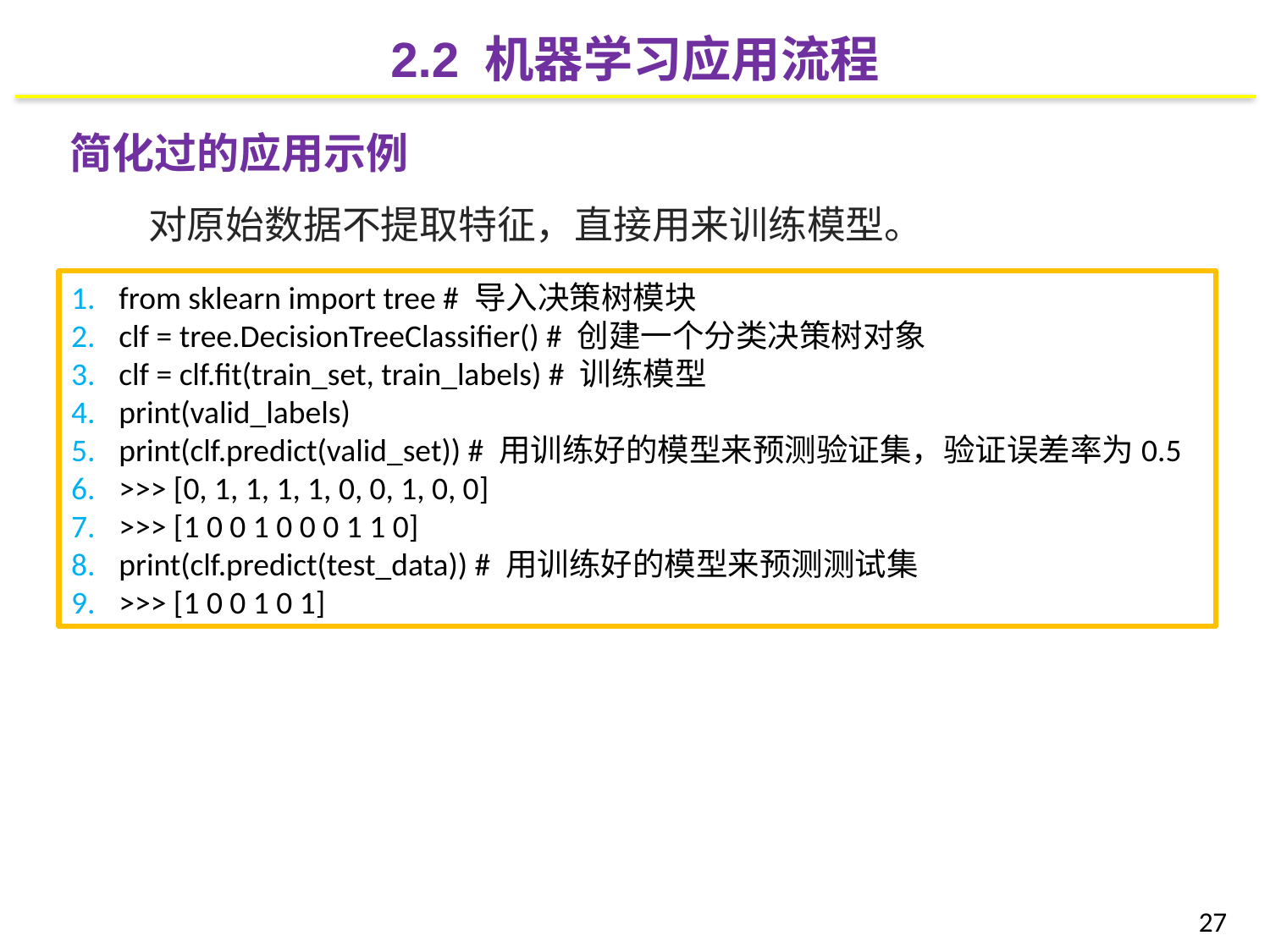

2.2 机器学习应用流程
简化过的应用示例
        对原始数据不提取特征，直接用来训练模型。
from sklearn import tree # 导入决策树模块
clf = tree.DecisionTreeClassifier() # 创建一个分类决策树对象
clf = clf.fit(train_set, train_labels) # 训练模型
print(valid_labels)
print(clf.predict(valid_set)) # 用训练好的模型来预测验证集，验证误差率为0.5
>>> [0, 1, 1, 1, 1, 0, 0, 1, 0, 0]
>>> [1 0 0 1 0 0 0 1 1 0]
print(clf.predict(test_data)) # 用训练好的模型来预测测试集
>>> [1 0 0 1 0 1]
27